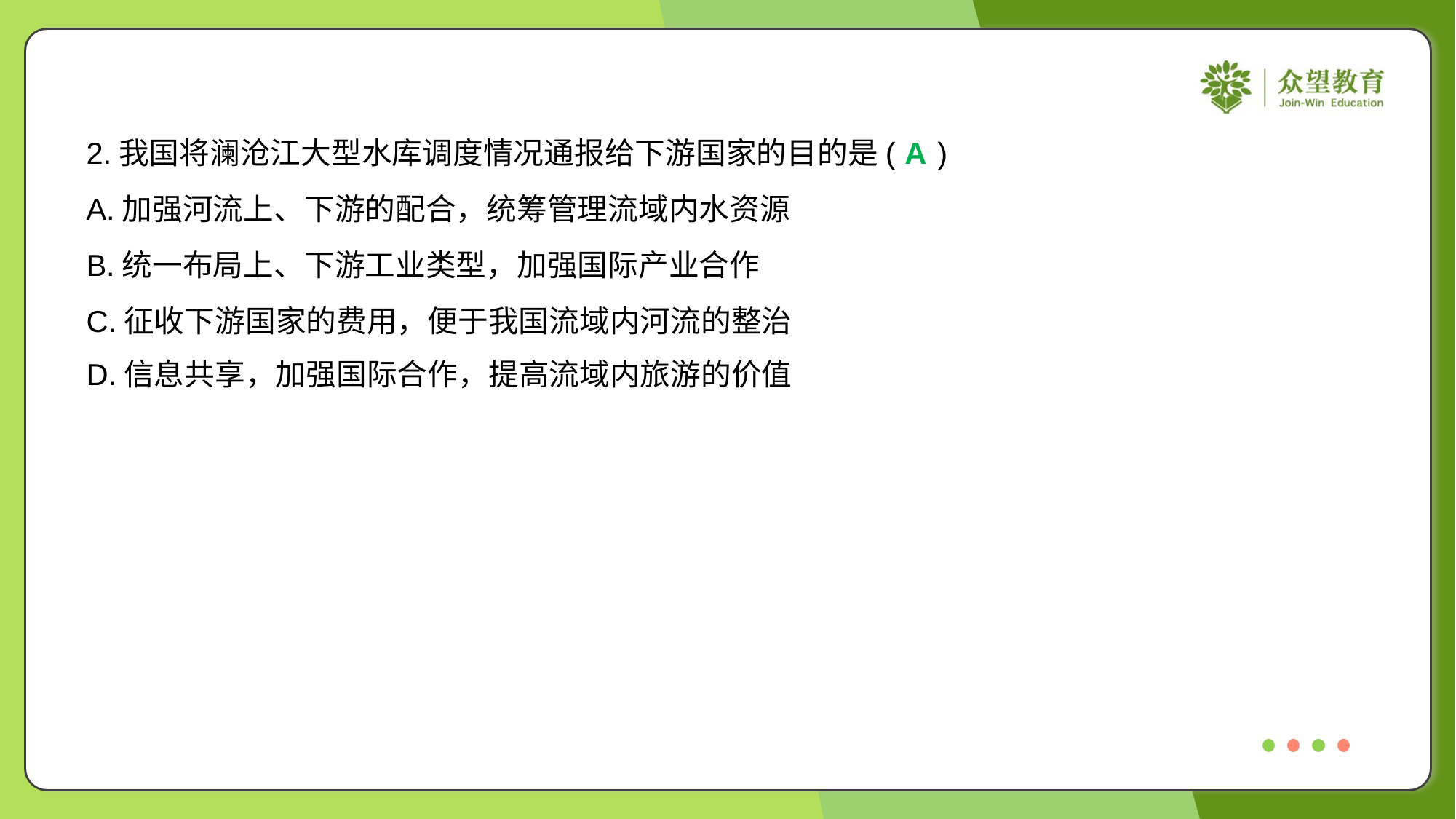

2.我国将澜沧江大型水库调度情况通报给下游国家的目的是(     )
A
A.加强河流上、下游的配合，统筹管理流域内水资源
B.统一布局上、下游工业类型，加强国际产业合作
C.征收下游国家的费用，便于我国流域内河流的整治
D.信息共享，加强国际合作，提高流域内旅游的价值